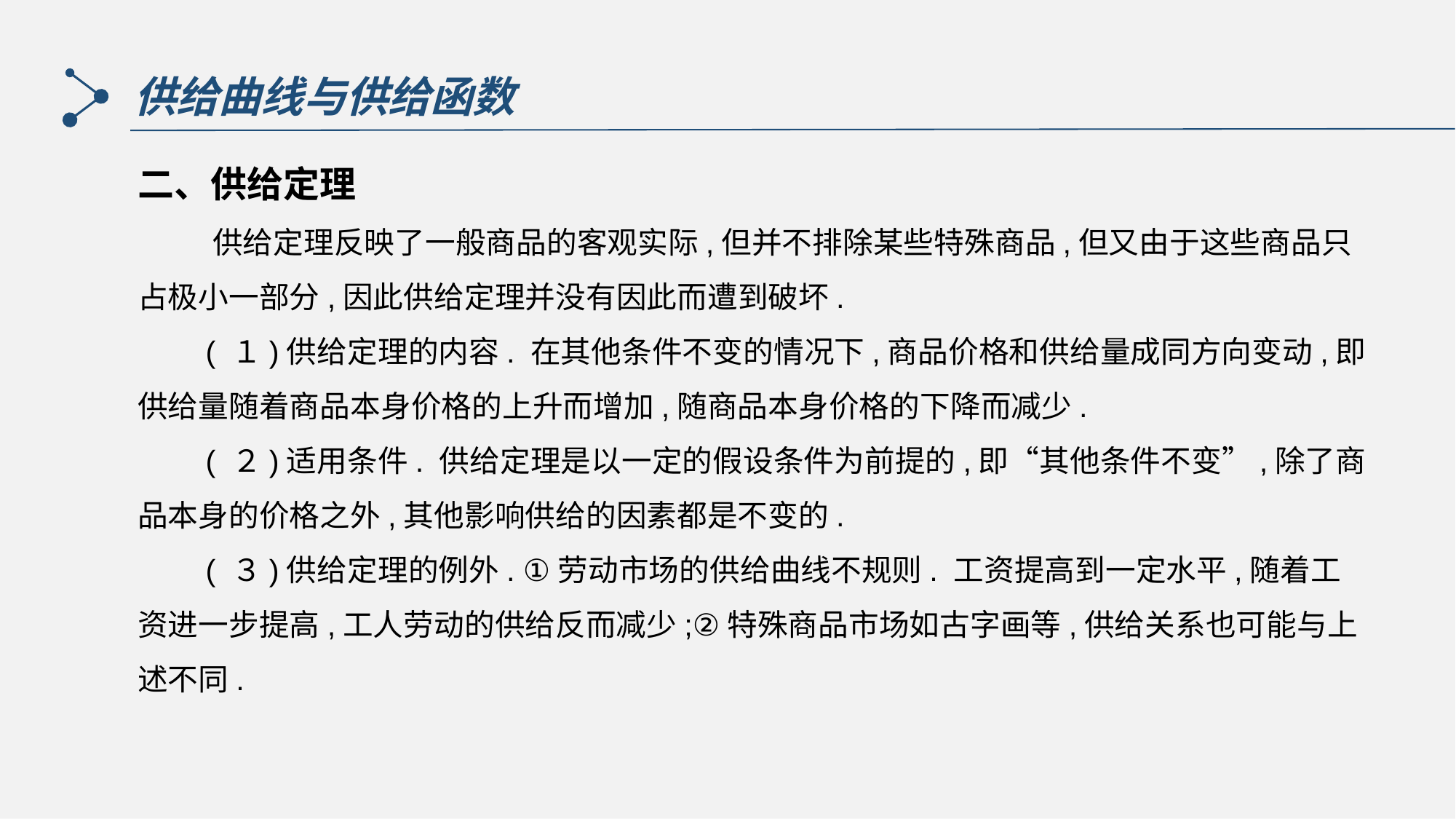

供给曲线与供给函数
二、供给定理
 　　供给定理反映了一般商品的客观实际,但并不排除某些特殊商品,但又由于这些商品只占极小一部分,因此供给定理并没有因此而遭到破坏.
　　( １)供给定理的内容. 在其他条件不变的情况下,商品价格和供给量成同方向变动,即供给量随着商品本身价格的上升而增加,随商品本身价格的下降而减少.
　　( ２)适用条件. 供给定理是以一定的假设条件为前提的,即“其他条件不变”,除了商品本身的价格之外,其他影响供给的因素都是不变的.
　　( ３)供给定理的例外. ①劳动市场的供给曲线不规则. 工资提高到一定水平,随着工资进一步提高,工人劳动的供给反而减少;②特殊商品市场如古字画等,供给关系也可能与上述不同.